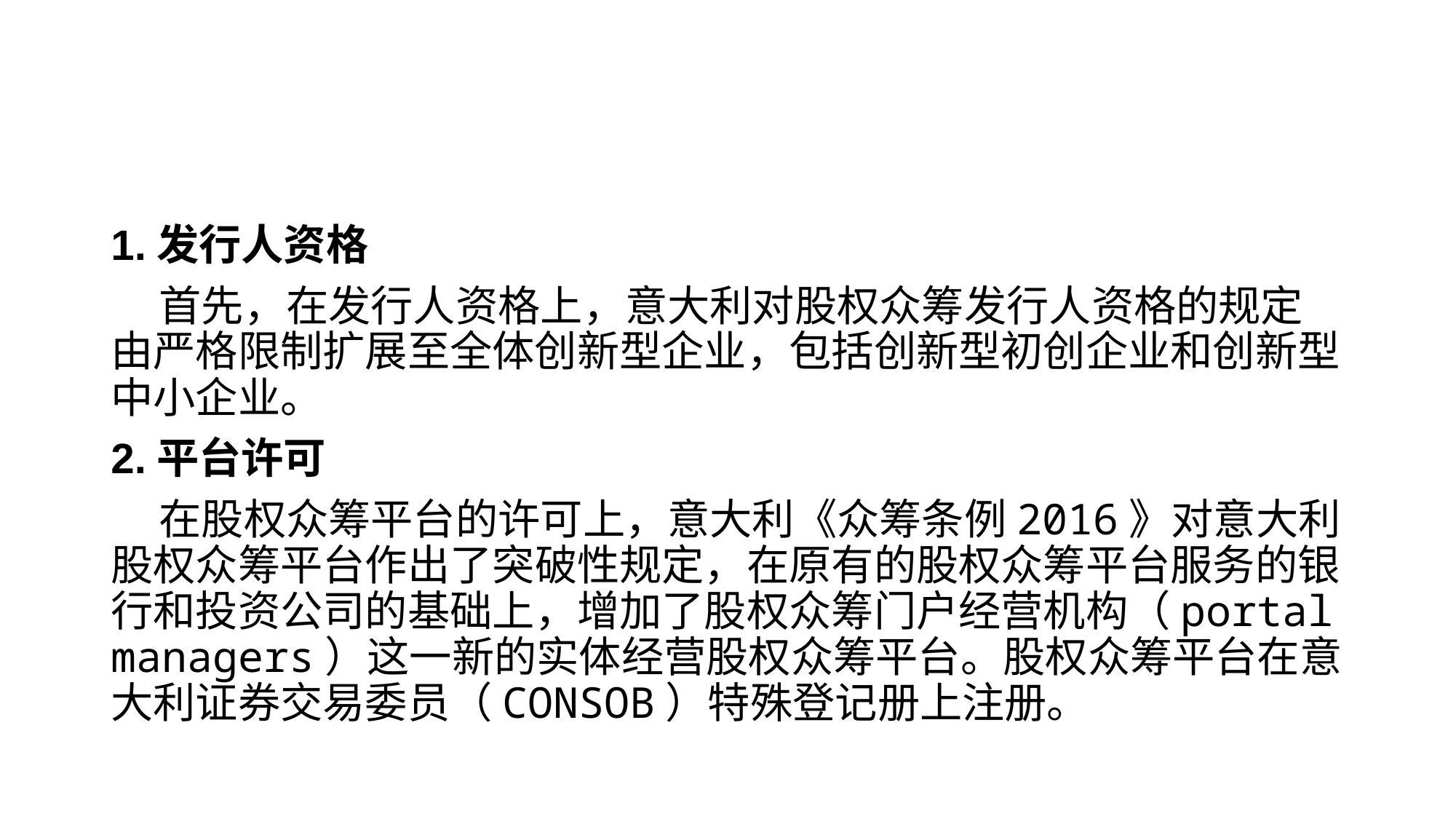

#
1.发行人资格
    首先，在发行人资格上，意大利对股权众筹发行人资格的规定由严格限制扩展至全体创新型企业，包括创新型初创企业和创新型中小企业。
2.平台许可
    在股权众筹平台的许可上，意大利《众筹条例2016》对意大利股权众筹平台作出了突破性规定，在原有的股权众筹平台服务的银行和投资公司的基础上，增加了股权众筹门户经营机构（portal managers）这一新的实体经营股权众筹平台。股权众筹平台在意大利证券交易委员（CONSOB）特殊登记册上注册。